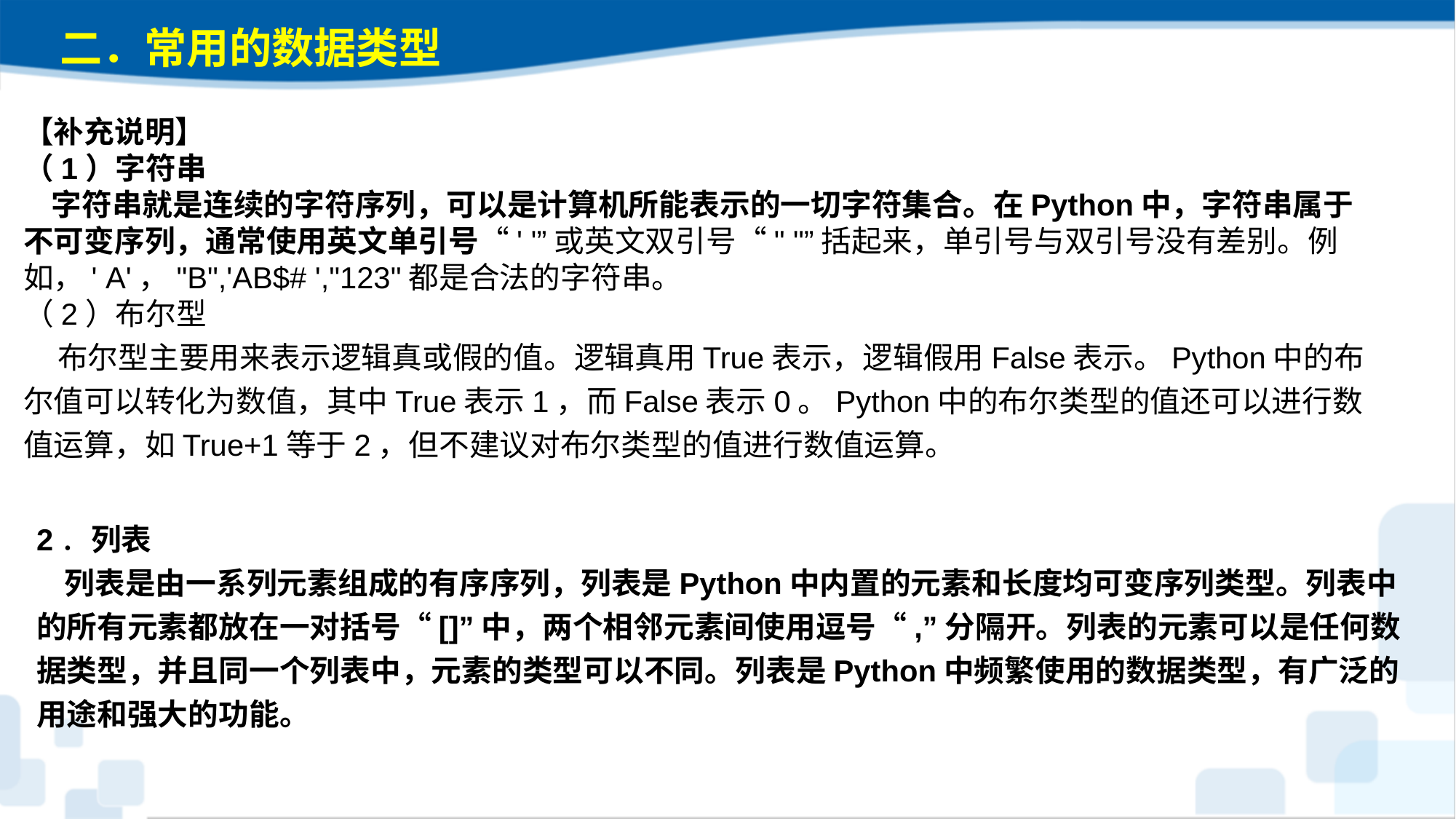

二．常用的数据类型

【补充说明】（1）字符串   字符串就是连续的字符序列，可以是计算机所能表示的一切字符集合。在Python中，字符串属于不可变序列，通常使用英文单引号“' '”或英文双引号“" "”括起来，单引号与双引号没有差别。例如，' A'，"B",'AB$# ',"123"都是合法的字符串。（2）布尔型    布尔型主要用来表示逻辑真或假的值。逻辑真用True表示，逻辑假用False表示。Python中的布尔值可以转化为数值，其中True表示1，而False表示0。Python中的布尔类型的值还可以进行数值运算，如True+1等于2，但不建议对布尔类型的值进行数值运算。
2．列表   列表是由一系列元素组成的有序序列，列表是Python中内置的元素和长度均可变序列类型。列表中的所有元素都放在一对括号“[]”中，两个相邻元素间使用逗号“,”分隔开。列表的元素可以是任何数据类型，并且同一个列表中，元素的类型可以不同。列表是Python中频繁使用的数据类型，有广泛的用途和强大的功能。